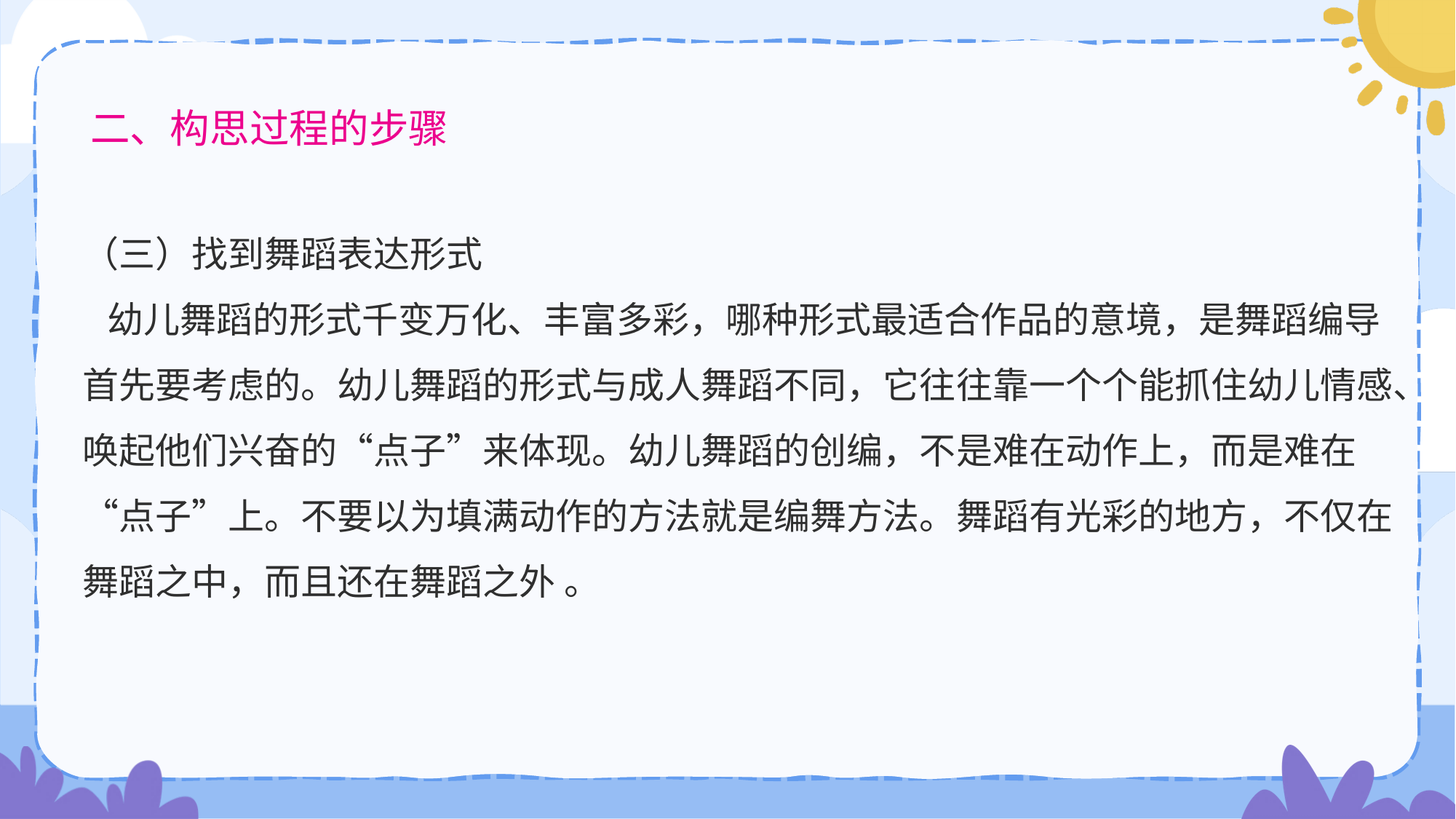

# 二、构思过程的步骤
（三）找到舞蹈表达形式
   幼儿舞蹈的形式千变万化、丰富多彩，哪种形式最适合作品的意境，是舞蹈编导首先要考虑的。幼儿舞蹈的形式与成人舞蹈不同，它往往靠一个个能抓住幼儿情感、唤起他们兴奋的“点子”来体现。幼儿舞蹈的创编，不是难在动作上，而是难在“点子”上。不要以为填满动作的方法就是编舞方法。舞蹈有光彩的地方，不仅在舞蹈之中，而且还在舞蹈之外 。